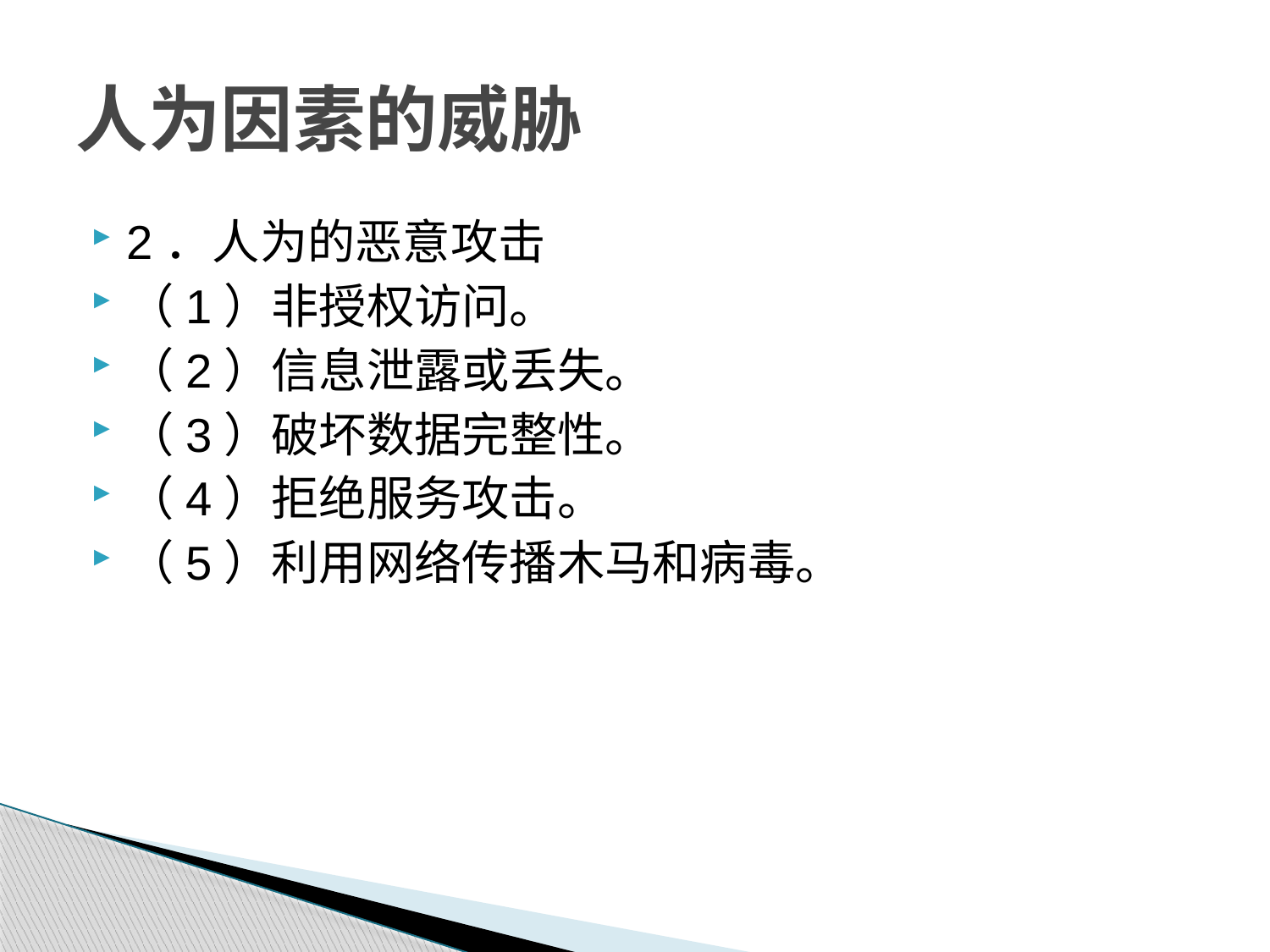

# 人为因素的威胁
2．人为的恶意攻击
（1）非授权访问。
（2）信息泄露或丢失。
（3）破坏数据完整性。
（4）拒绝服务攻击。
（5）利用网络传播木马和病毒。